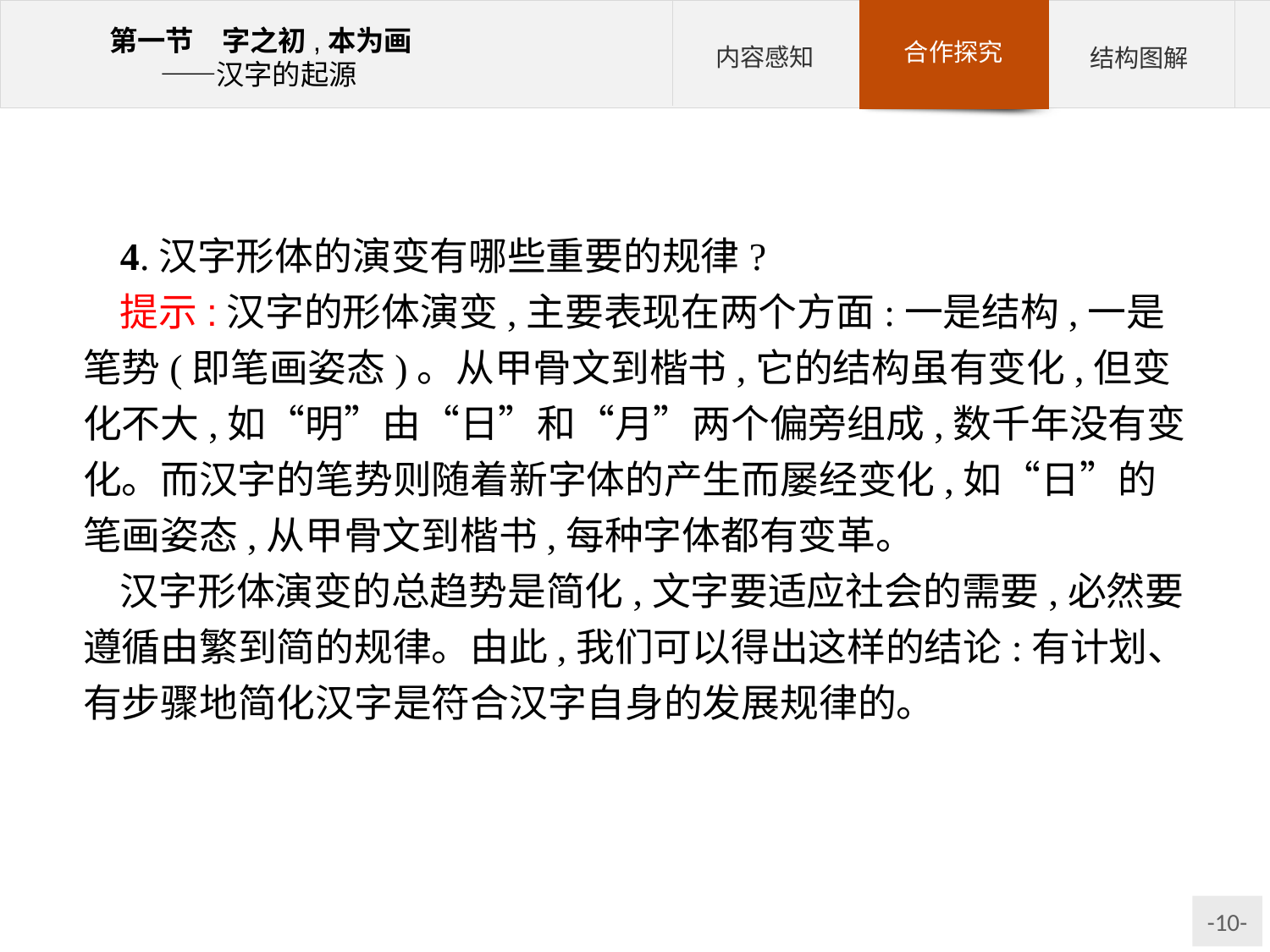

4.汉字形体的演变有哪些重要的规律?
提示:汉字的形体演变,主要表现在两个方面:一是结构,一是笔势(即笔画姿态)。从甲骨文到楷书,它的结构虽有变化,但变化不大,如“明”由“日”和“月”两个偏旁组成,数千年没有变化。而汉字的笔势则随着新字体的产生而屡经变化,如“日”的笔画姿态,从甲骨文到楷书,每种字体都有变革。
汉字形体演变的总趋势是简化,文字要适应社会的需要,必然要遵循由繁到简的规律。由此,我们可以得出这样的结论:有计划、有步骤地简化汉字是符合汉字自身的发展规律的。